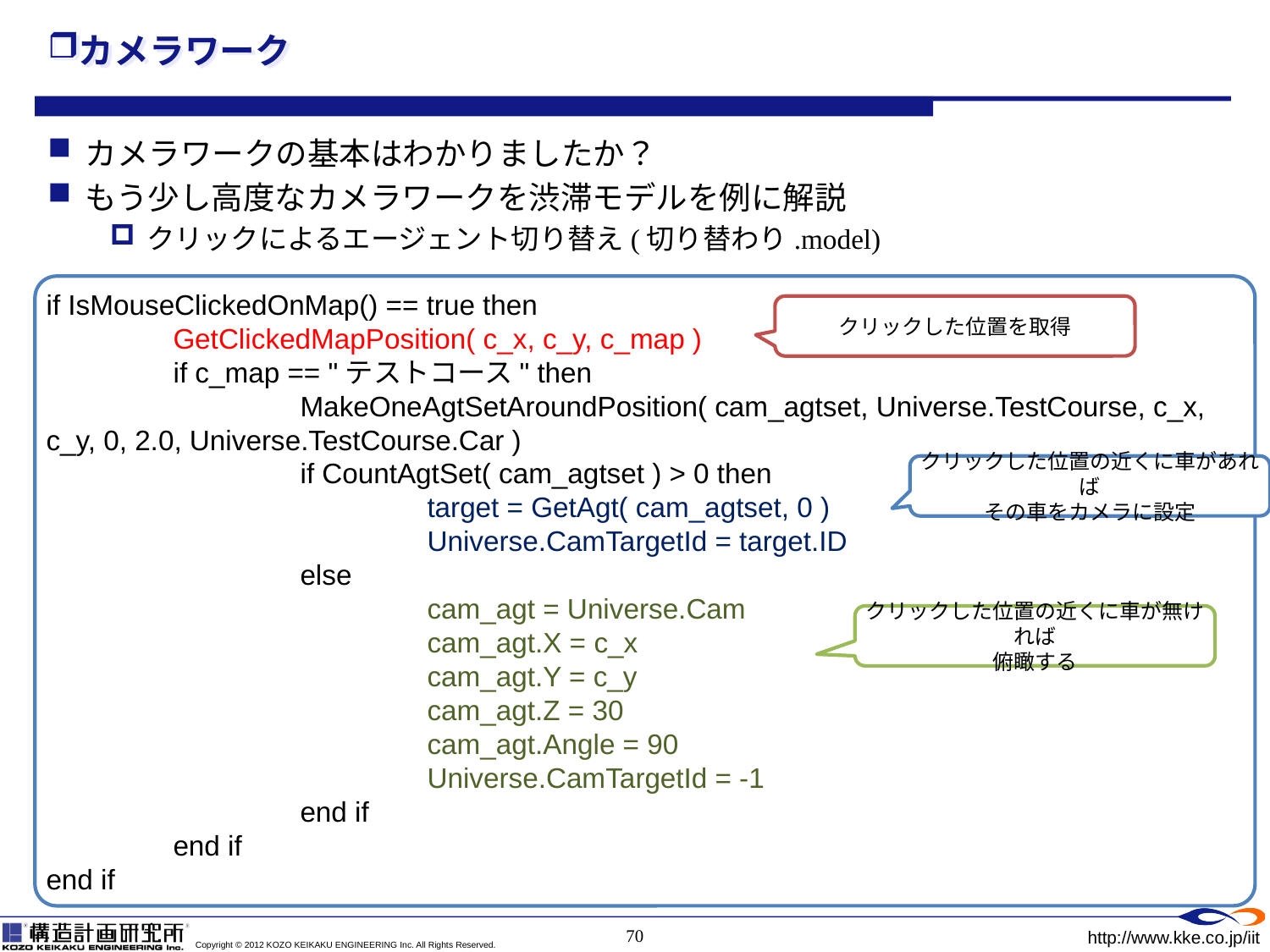

# カメラワーク
カメラワークの基本はわかりましたか？
もう少し高度なカメラワークを渋滞モデルを例に解説
クリックによるエージェント切り替え(切り替わり.model)

if IsMouseClickedOnMap() == true then
	GetClickedMapPosition( c_x, c_y, c_map )
	if c_map == "テストコース" then
		MakeOneAgtSetAroundPosition( cam_agtset, Universe.TestCourse, c_x, c_y, 0, 2.0, Universe.TestCourse.Car )
		if CountAgtSet( cam_agtset ) > 0 then
			target = GetAgt( cam_agtset, 0 )
			Universe.CamTargetId = target.ID
		else
			cam_agt = Universe.Cam
			cam_agt.X = c_x
			cam_agt.Y = c_y
			cam_agt.Z = 30
			cam_agt.Angle = 90
			Universe.CamTargetId = -1
		end if
	end if
end if
クリックした位置を取得
クリックした位置の近くに車があれば
その車をカメラに設定
クリックした位置の近くに車が無ければ
俯瞰する
70